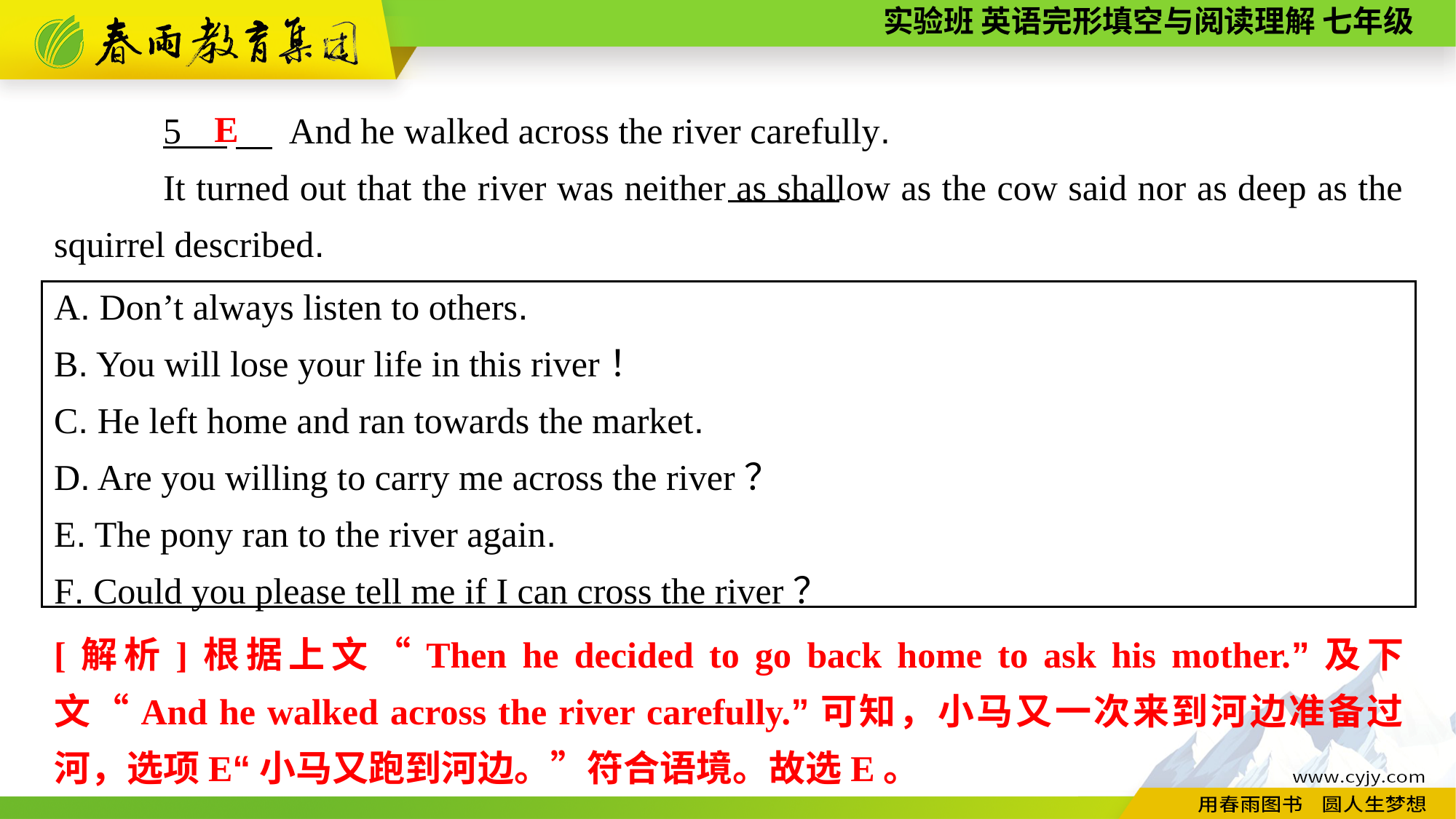

E
5     　 And he walked across the river carefully.
It turned out that the river was neither as shallow as the cow said nor as deep as the squirrel described.
A. Don’t always listen to others.
B. You will lose your life in this river！
C. He left home and ran towards the market.
D. Are you willing to carry me across the river？
E. The pony ran to the river again.
F. Could you please tell me if I can cross the river？

[解析]根据上文“Then he decided to go back home to ask his mother.”及下文“And he walked across the river carefully.”可知，小马又一次来到河边准备过河，选项E“小马又跑到河边。”符合语境。故选E。